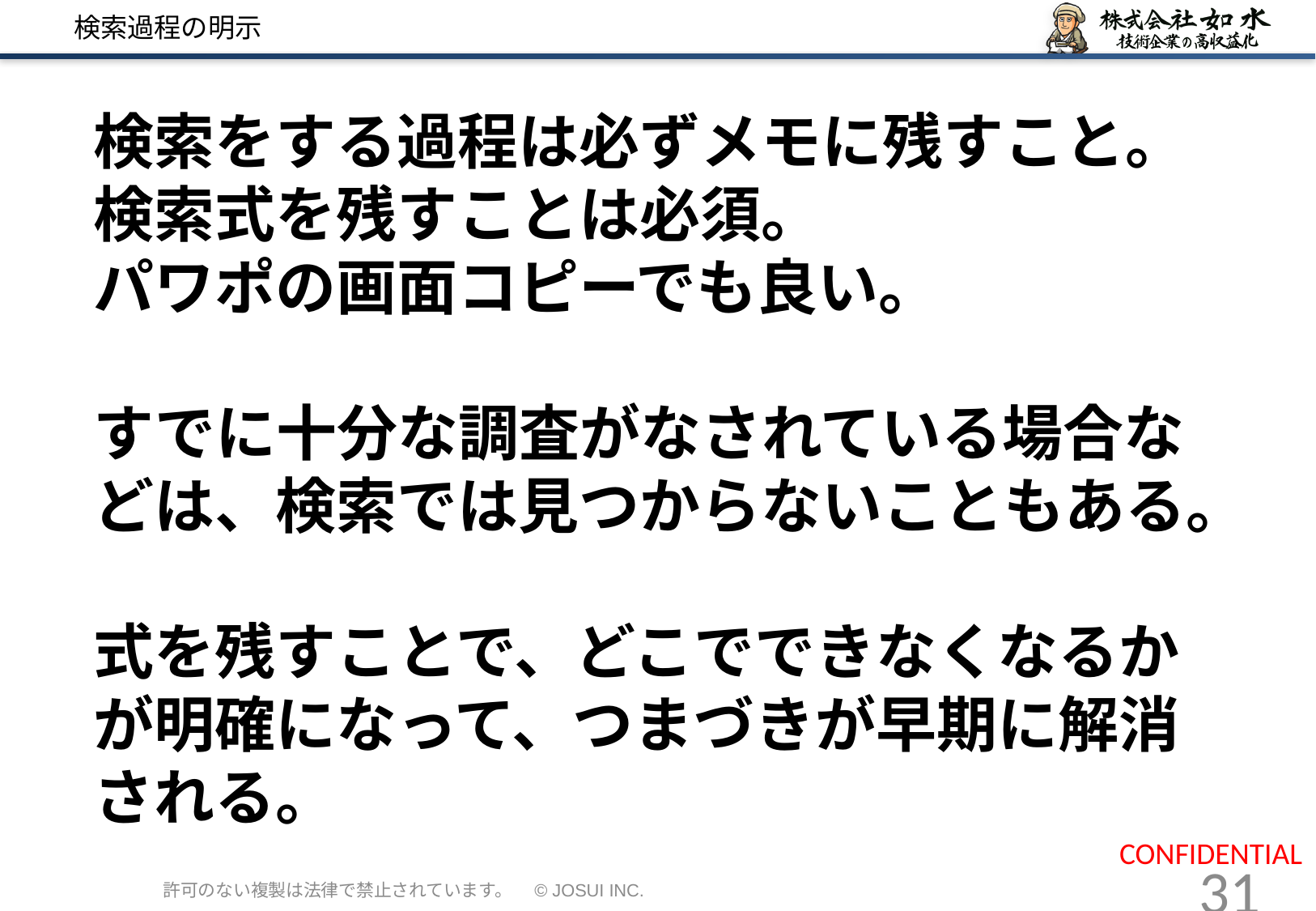

# 検索過程の明示
検索をする過程は必ずメモに残すこと。
検索式を残すことは必須。
パワポの画面コピーでも良い。

すでに十分な調査がなされている場合などは、検索では見つからないこともある。

式を残すことで、どこでできなくなるかが明確になって、つまづきが早期に解消される。
許可のない複製は法律で禁止されています。　© JOSUI INC.
31